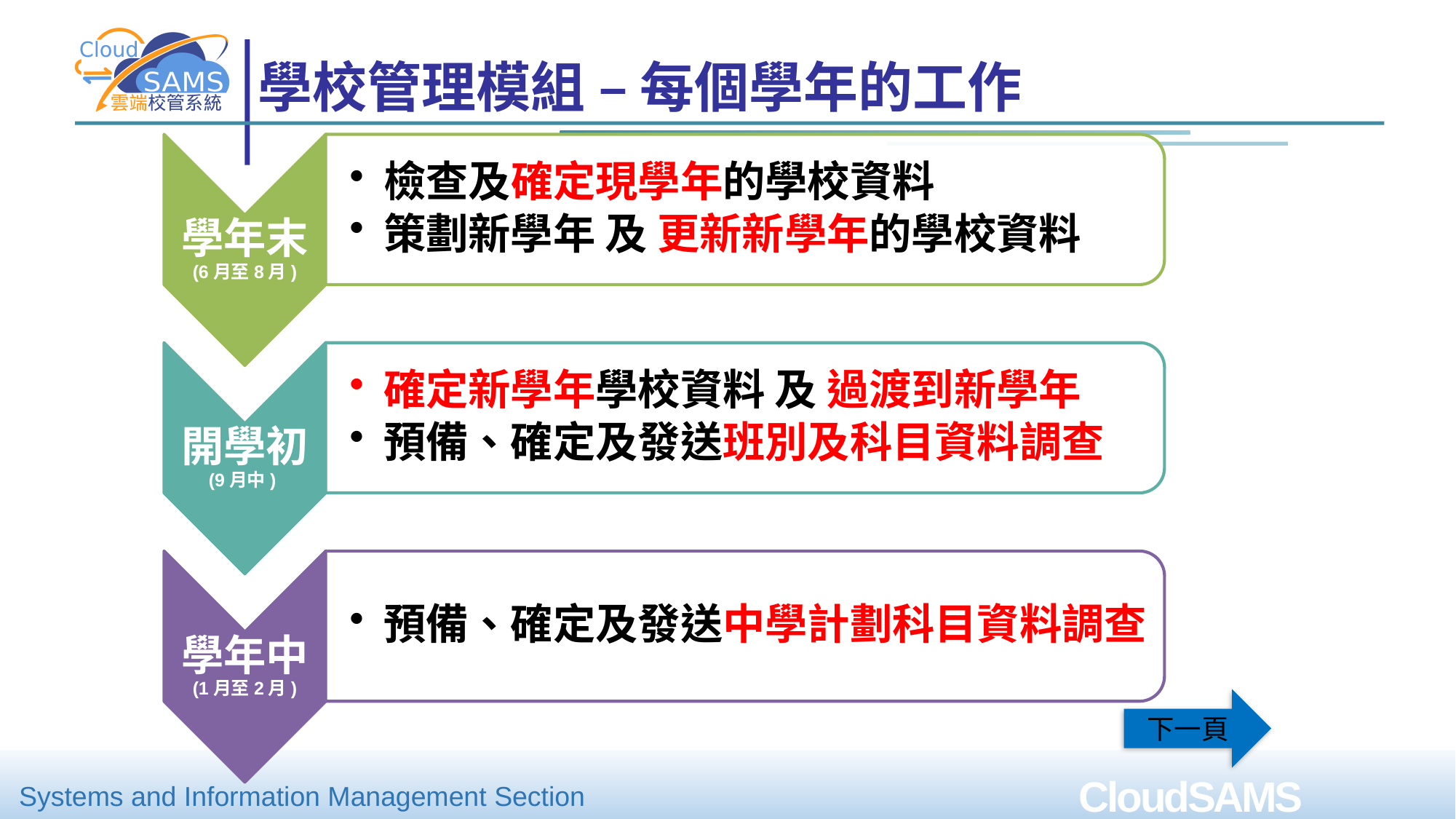

# 學校管理模組 – 每個學年的工作
學年末
(6月至8月)
檢查及確定現學年的學校資料
策劃新學年 及 更新新學年的學校資料
開學初
(9月中)
確定新學年學校資料 及 過渡到新學年
預備、確定及發送班別及科目資料調查
學年中
(1月至2月)
預備、確定及發送中學計劃科目資料調查
下一頁